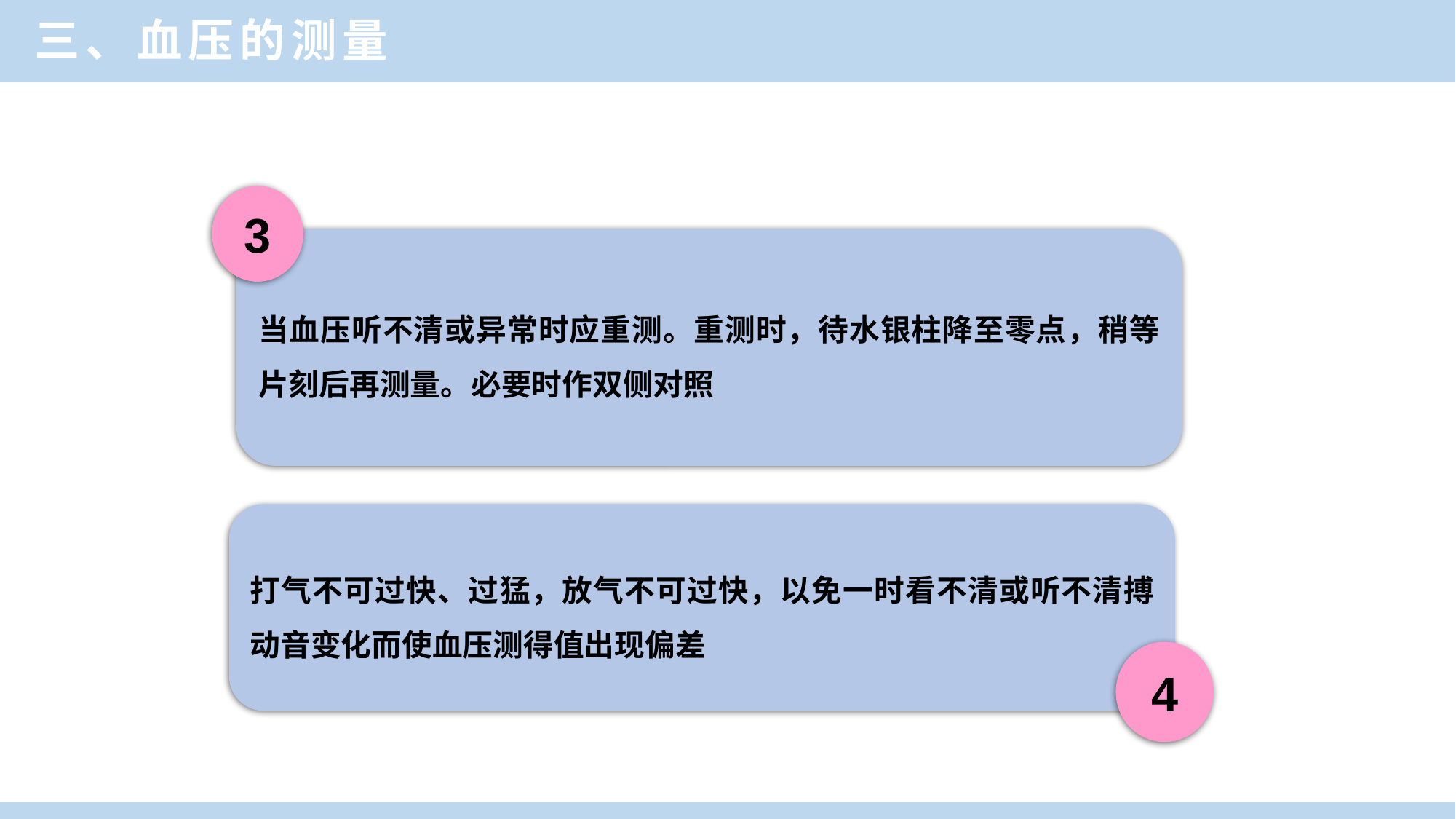

三、血压的测量
3
当血压听不清或异常时应重测。重测时，待水银柱降至零点，稍等片刻后再测量。必要时作双侧对照
打气不可过快、过猛，放气不可过快，以免一时看不清或听不清搏动音变化而使血压测得值出现偏差
4